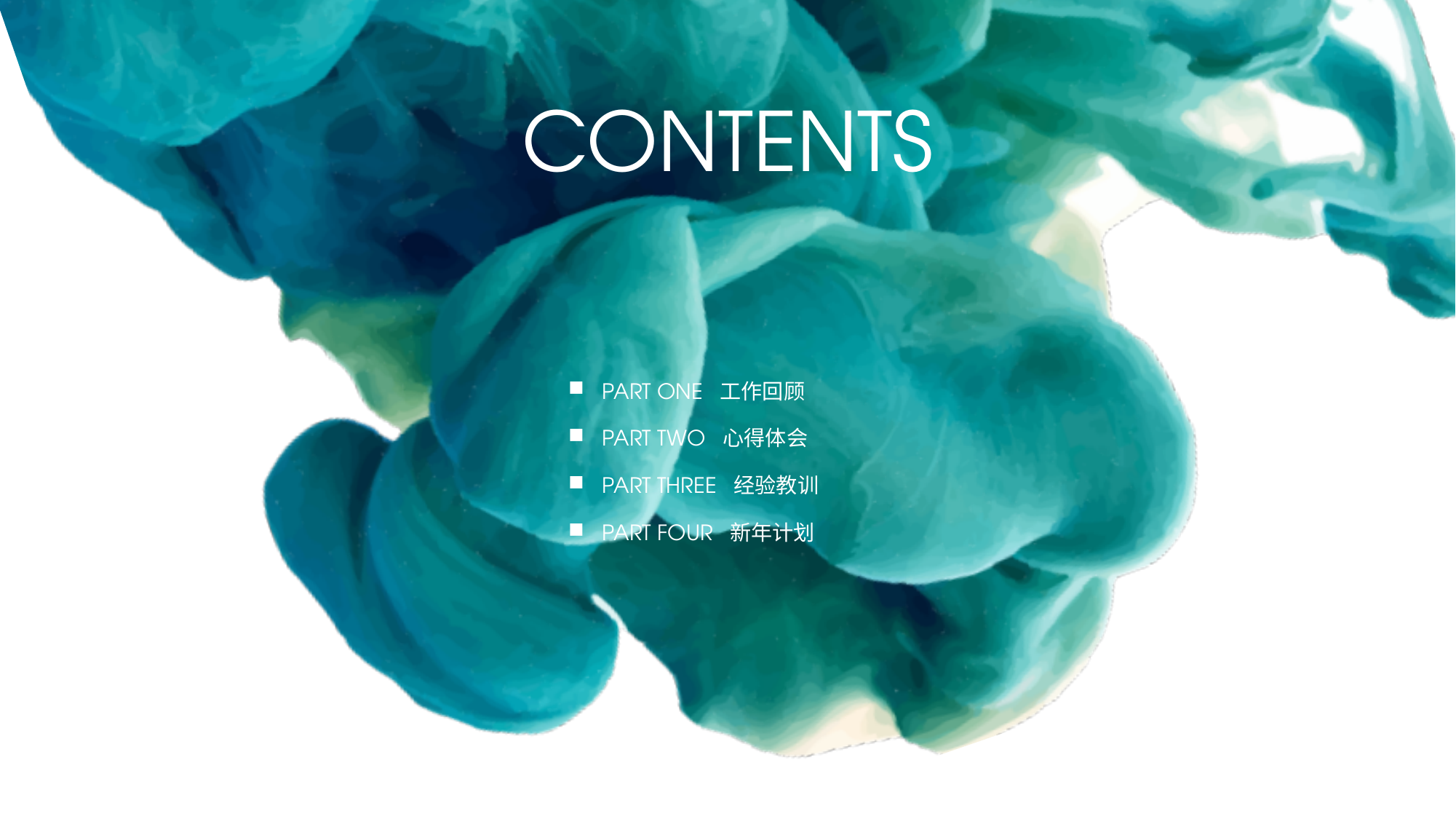

CONTENTS
PART ONE  工作回顾

PART TWO  心得体会

PART THREE  经验教训

PART FOUR  新年计划